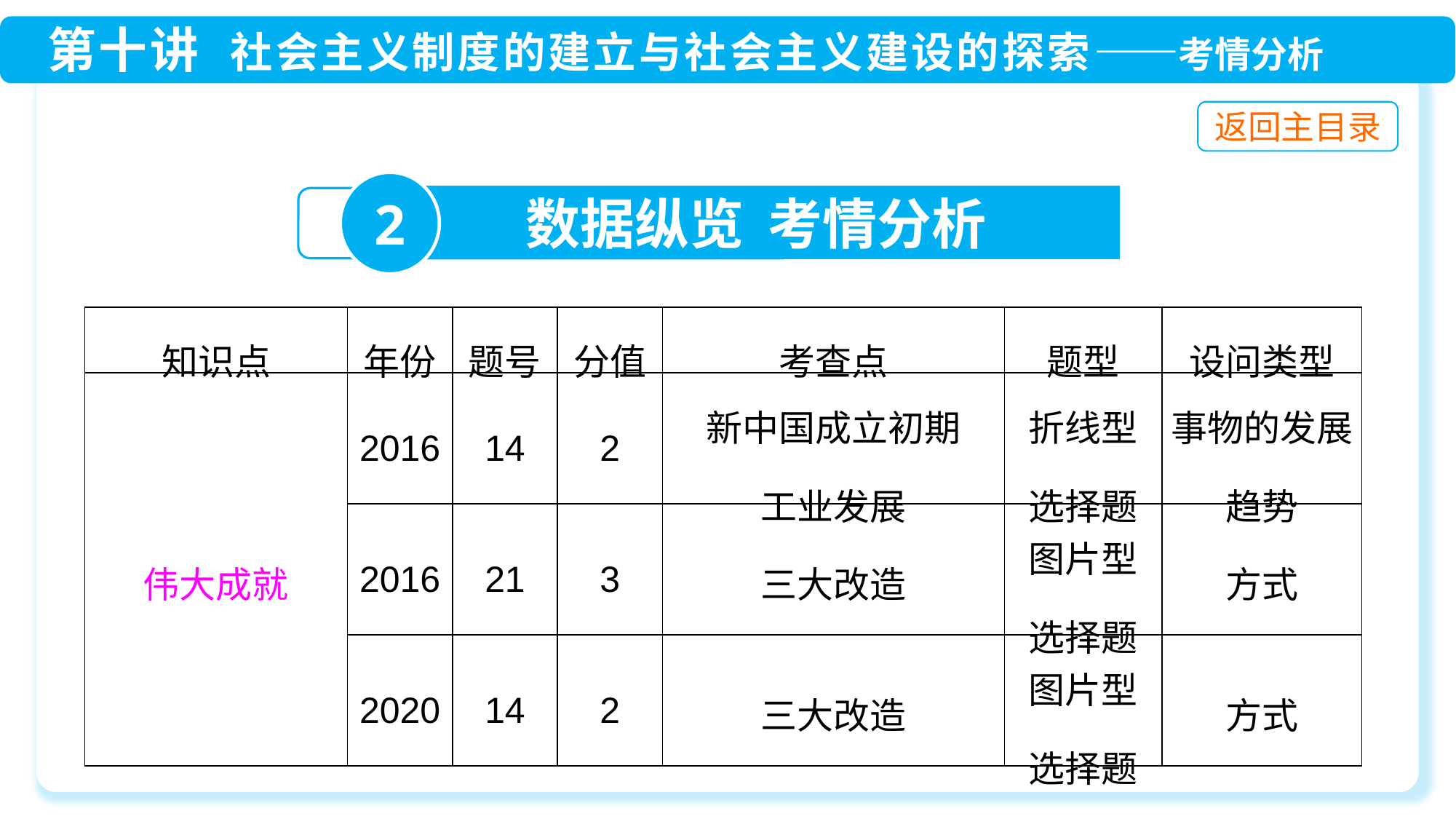

2
数据纵览  考情分析

| 知识点 | 年份 | 题号 | 分值 | 考查点 | 题型 | 设问类型 |
| --- | --- | --- | --- | --- | --- | --- |
| 伟大成就 | 2016 | 14 | 2 | 新中国成立初期 工业发展 | 折线型 选择题 | 事物的发展趋势 |
|  | 2016 | 21 | 3 | 三大改造 | 图片型 选择题 | 方式 |
|  | 2020 | 14 | 2 | 三大改造 | 图片型 选择题 | 方式 |